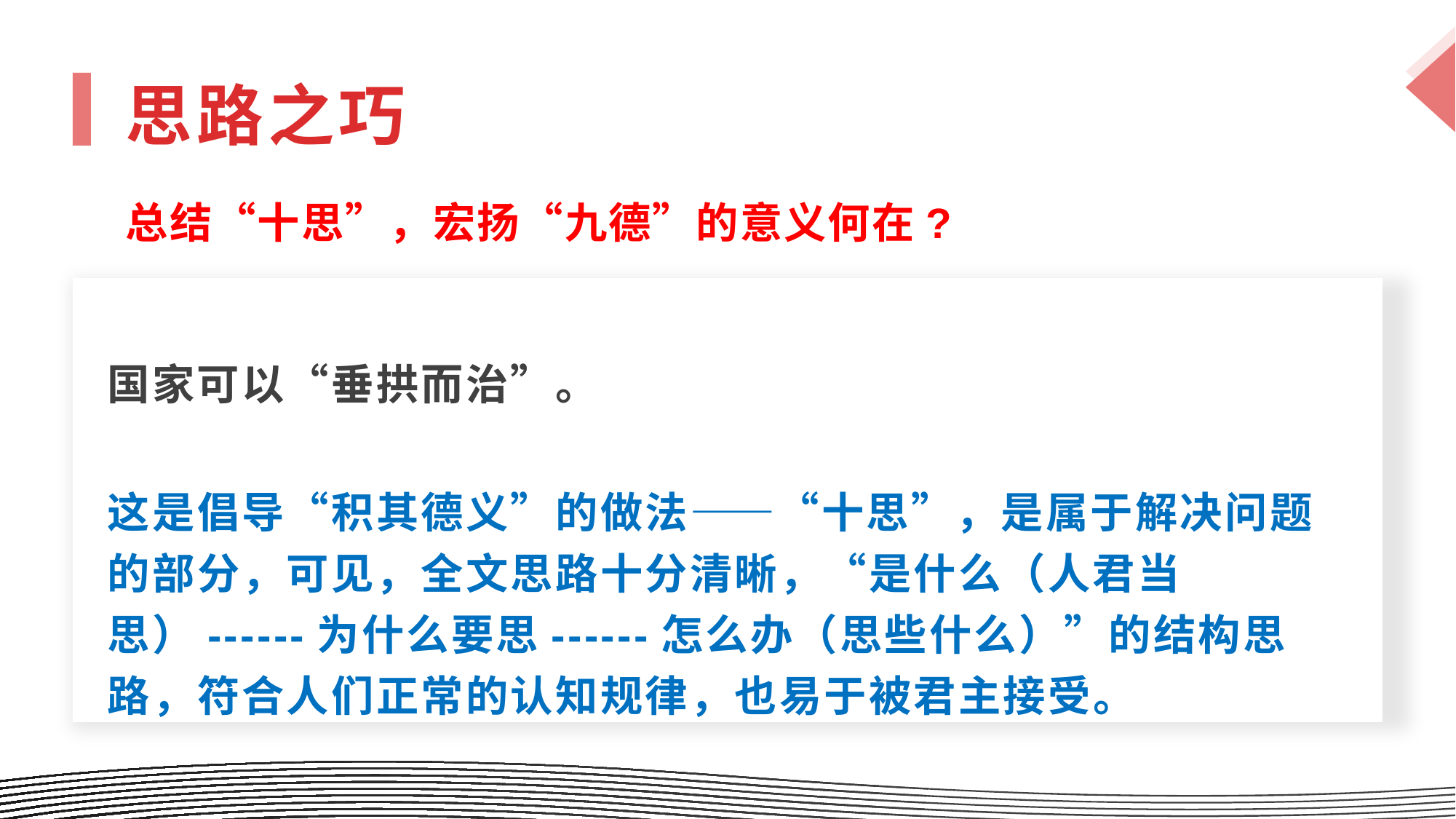

思路之巧

总结“十思”，宏扬“九德”的意义何在?

国家可以“垂拱而治”。
这是倡导“积其德义”的做法——“十思”，是属于解决问题的部分，可见，全文思路十分清晰，“是什么（人君当思）------为什么要思------怎么办（思些什么）”的结构思路，符合人们正常的认知规律，也易于被君主接受。